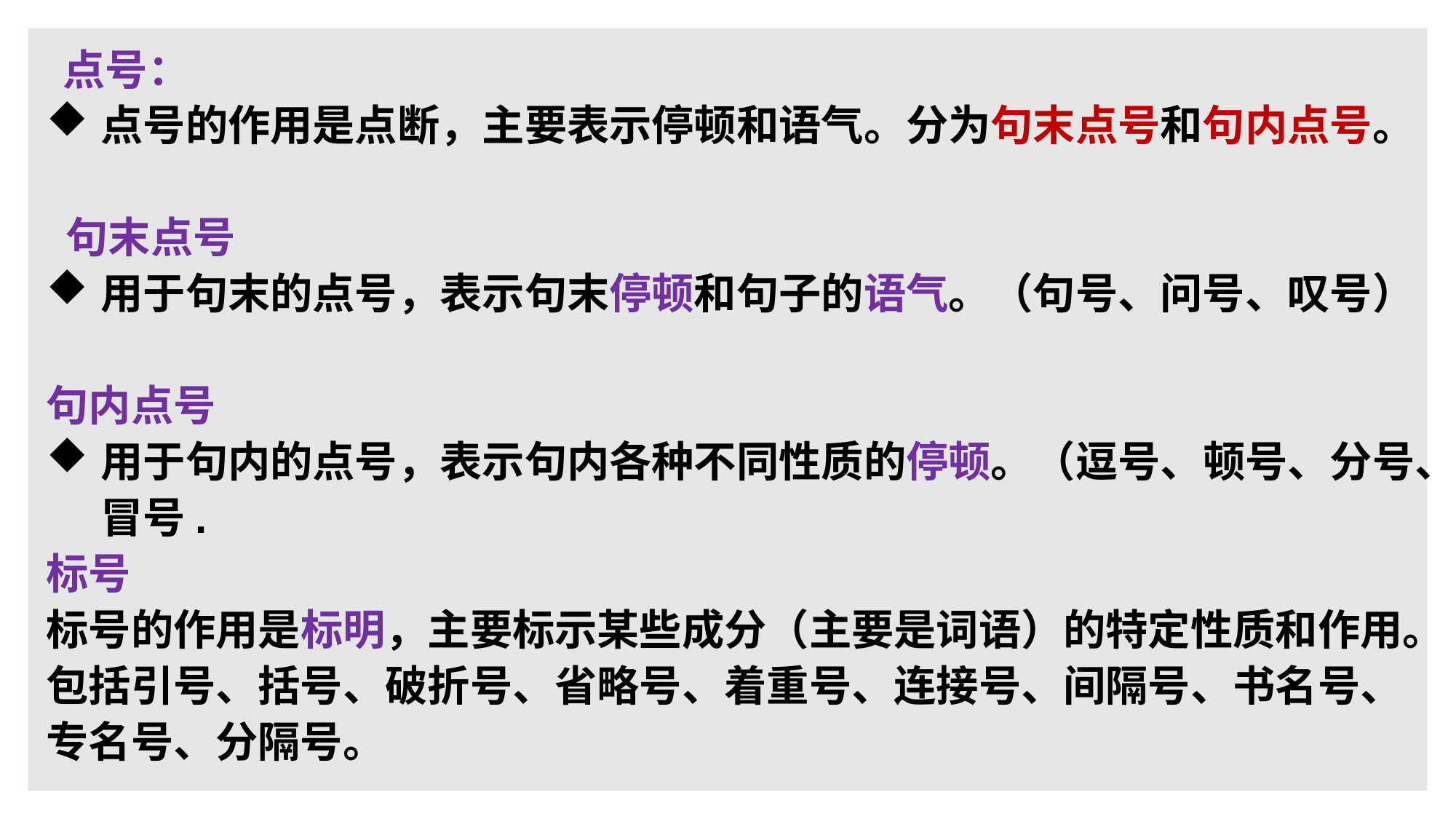

点号：
点号的作用是点断，主要表示停顿和语气。分为句末点号和句内点号。
 句末点号
用于句末的点号，表示句末停顿和句子的语气。（句号、问号、叹号）
句内点号
用于句内的点号，表示句内各种不同性质的停顿。（逗号、顿号、分号、冒号.
标号
标号的作用是标明，主要标示某些成分（主要是词语）的特定性质和作用。包括引号、括号、破折号、省略号、着重号、连接号、间隔号、书名号、专名号、分隔号。